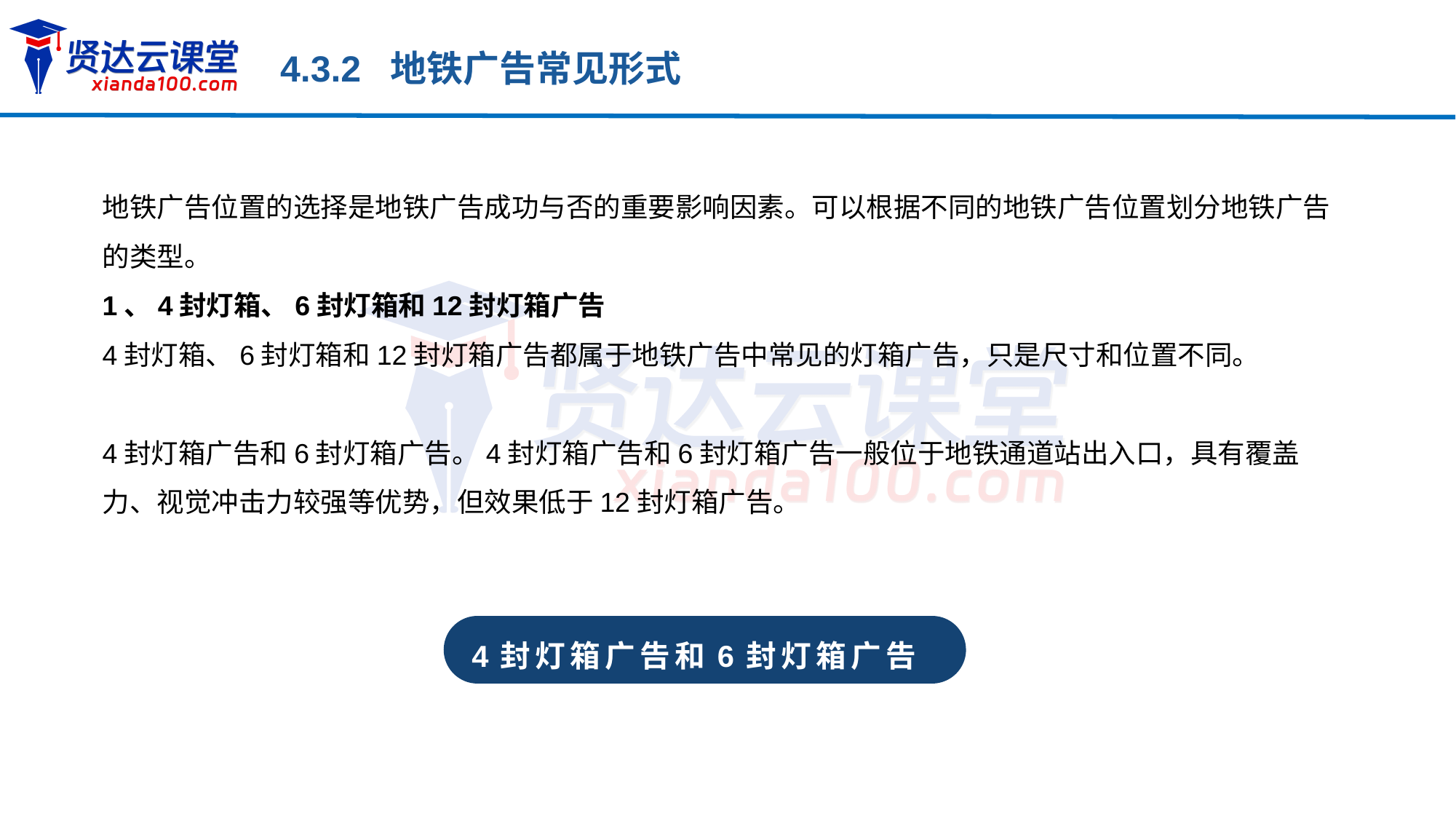

4.3.2  地铁广告常见形式
地铁广告位置的选择是地铁广告成功与否的重要影响因素。可以根据不同的地铁广告位置划分地铁广告的类型。
1、4封灯箱、6封灯箱和12封灯箱广告
4封灯箱、6封灯箱和12封灯箱广告都属于地铁广告中常见的灯箱广告，只是尺寸和位置不同。

4封灯箱广告和6封灯箱广告。4封灯箱广告和6封灯箱广告一般位于地铁通道站出入口，具有覆盖力、视觉冲击力较强等优势，但效果低于12封灯箱广告。

4封灯箱广告和6封灯箱广告